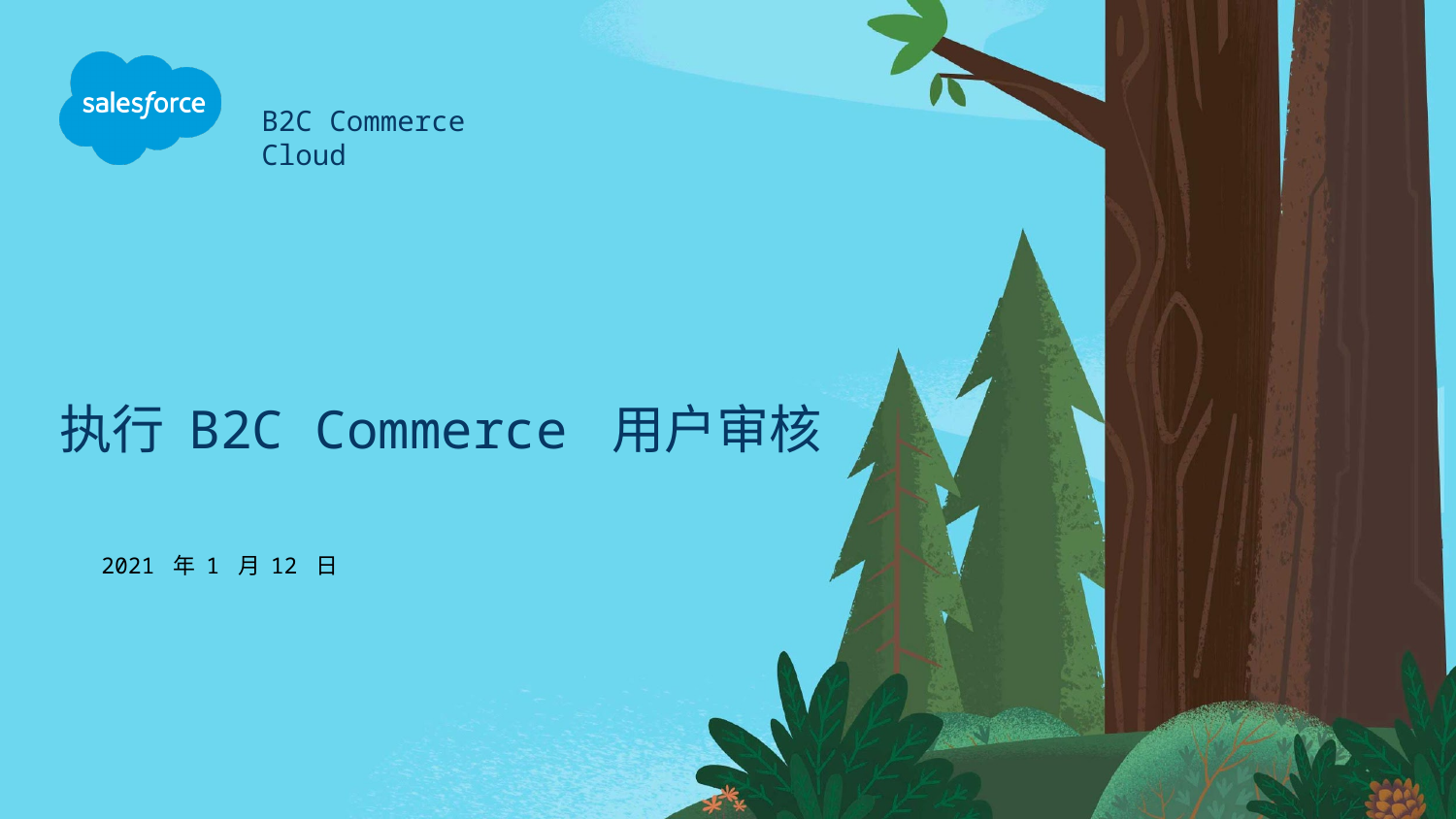

B2C Commerce Cloud
# 执行 B2C Commerce 用户审核
2021 年 1 月 12 日